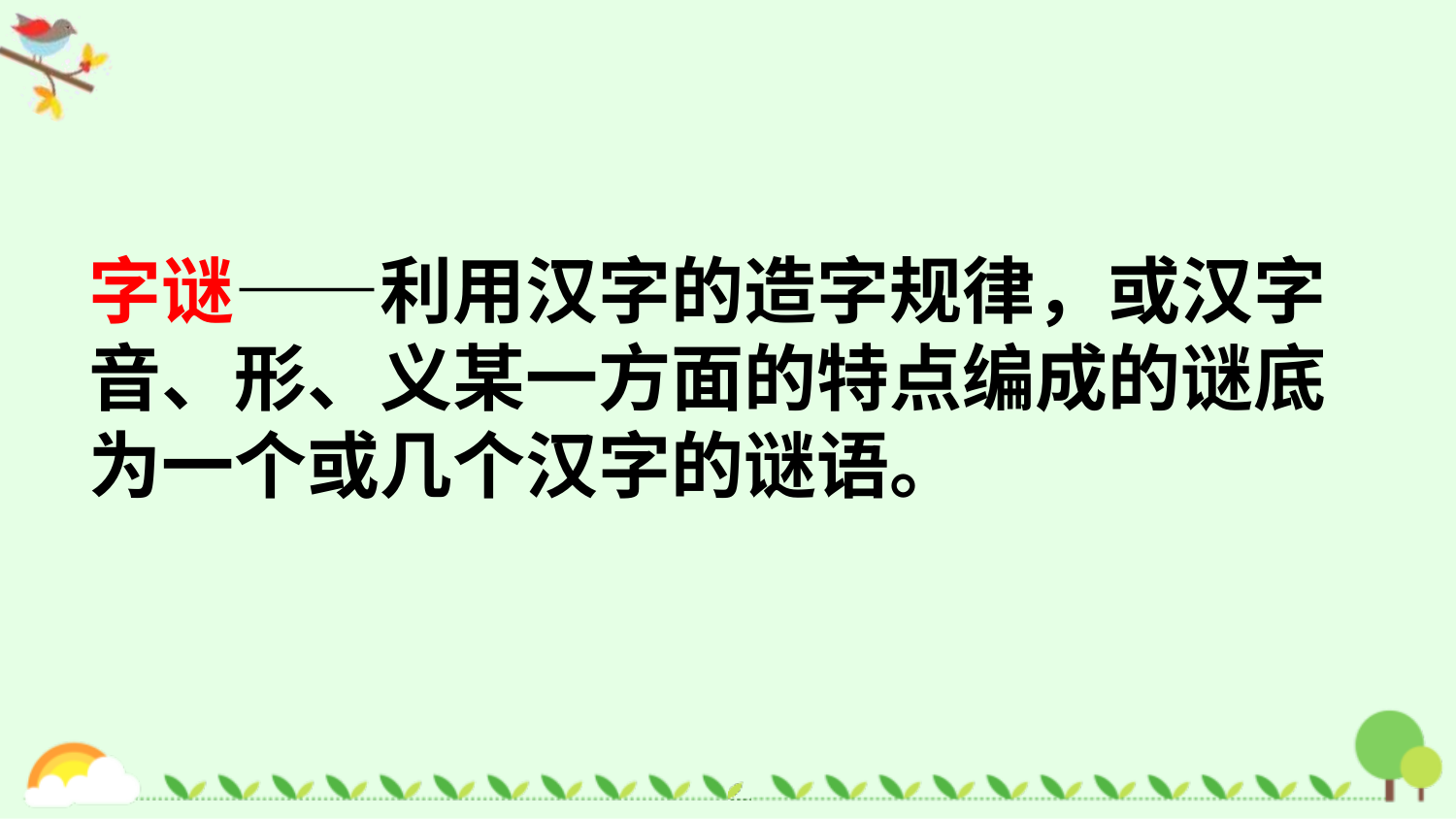

字谜——利用汉字的造字规律，或汉字音、形、义某一方面的特点编成的谜底为一个或几个汉字的谜语。